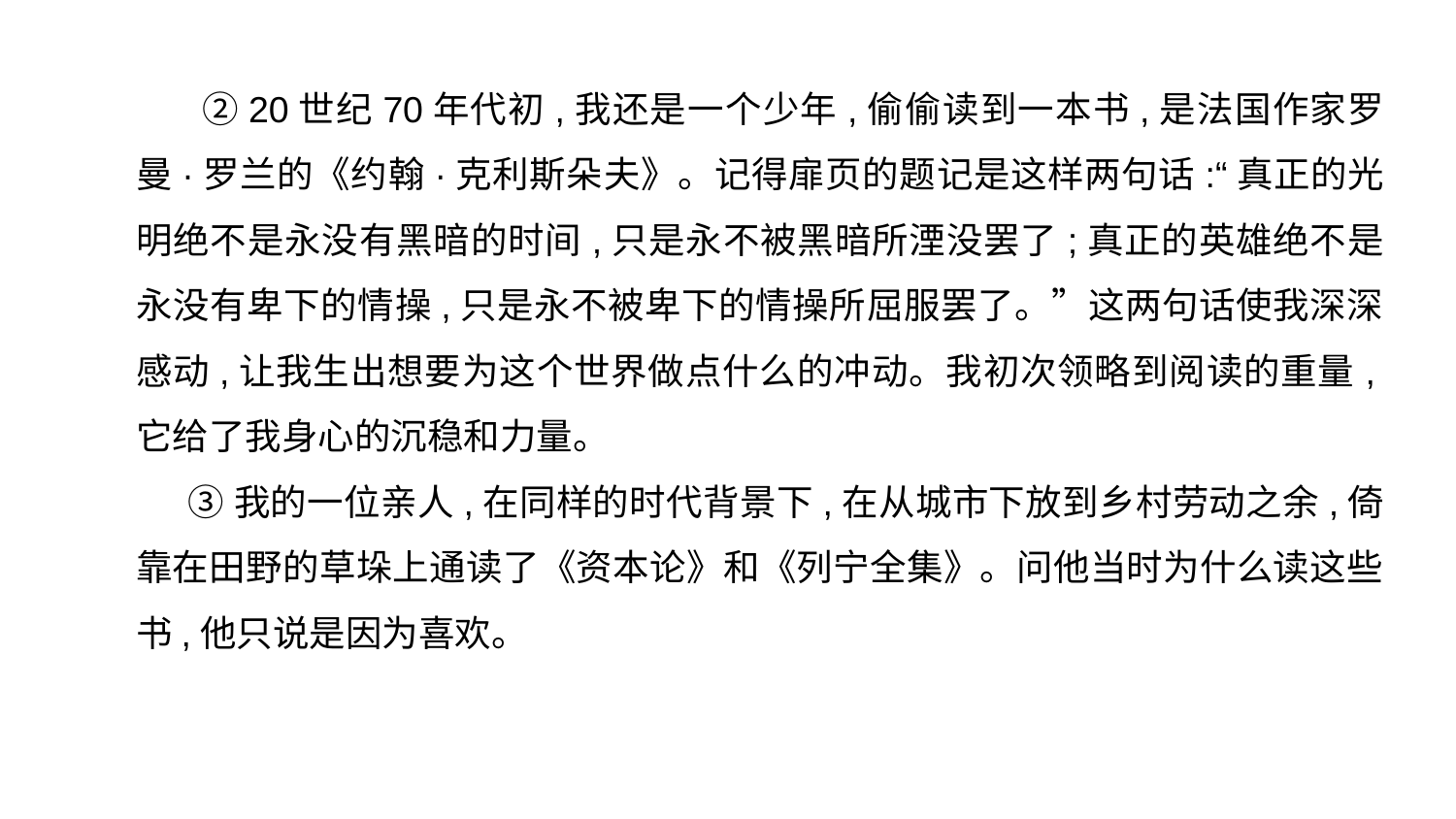

②20世纪70年代初,我还是一个少年,偷偷读到一本书,是法国作家罗曼·罗兰的《约翰·克利斯朵夫》。记得扉页的题记是这样两句话:“真正的光明绝不是永没有黑暗的时间,只是永不被黑暗所湮没罢了;真正的英雄绝不是永没有卑下的情操,只是永不被卑下的情操所屈服罢了。”这两句话使我深深感动,让我生出想要为这个世界做点什么的冲动。我初次领略到阅读的重量,它给了我身心的沉稳和力量。
      ③我的一位亲人,在同样的时代背景下,在从城市下放到乡村劳动之余,倚靠在田野的草垛上通读了《资本论》和《列宁全集》。问他当时为什么读这些书,他只说是因为喜欢。